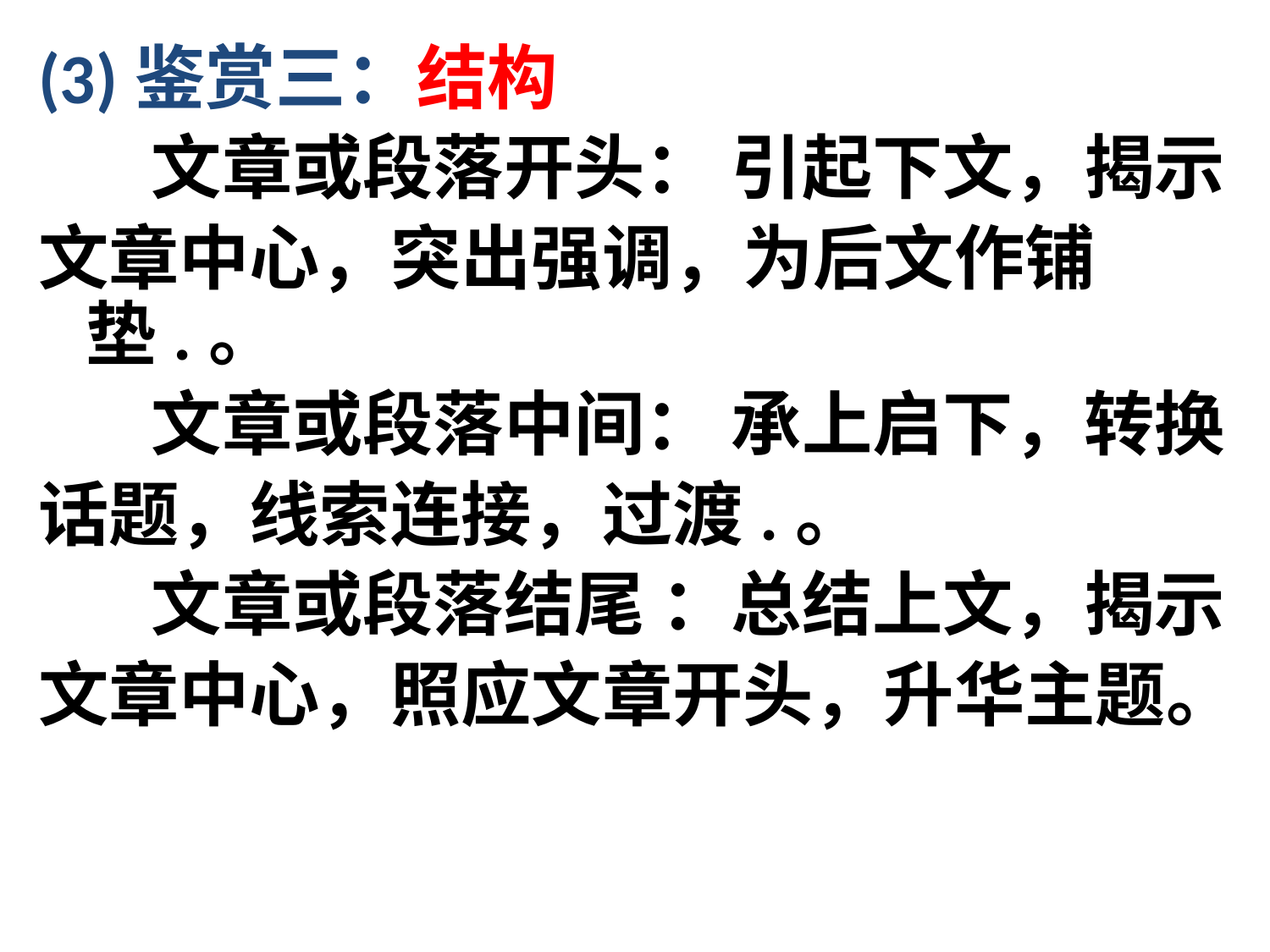

(3)鉴赏三：结构
      文章或段落开头： 引起下文，揭示
文章中心，突出强调，为后文作铺垫.。
      文章或段落中间： 承上启下，转换
话题，线索连接，过渡.。
      文章或段落结尾 ：总结上文，揭示
文章中心，照应文章开头，升华主题。